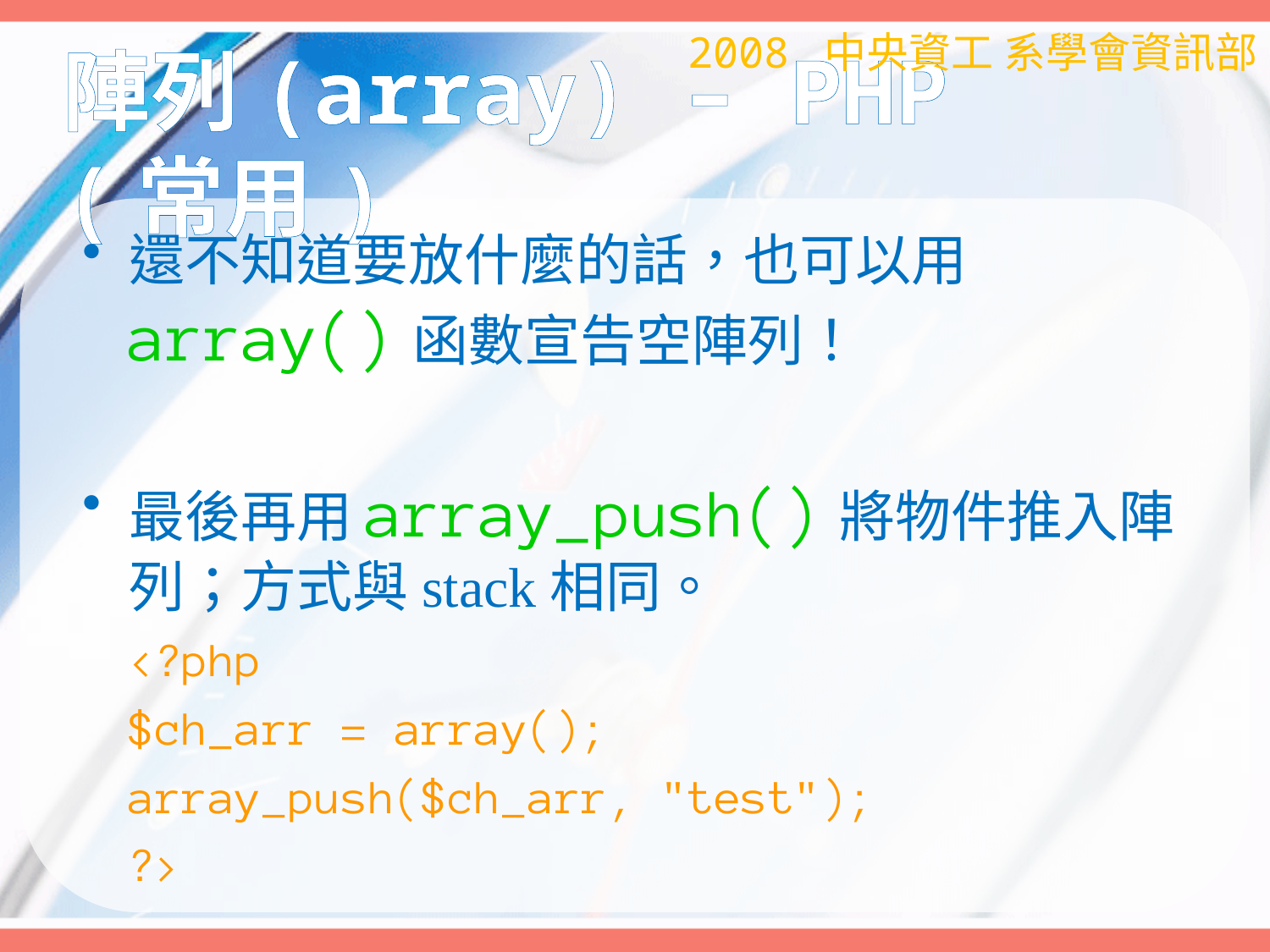

2008 中央資工 系學會資訊部
# 陣列(array) – PHP (常用)

還不知道要放什麼的話，也可以用array()函數宣告空陣列！

最後再用array_push()將物件推入陣列；方式與stack相同。
		<?php
		$ch_arr = array();
		array_push($ch_arr, "test");
		?>